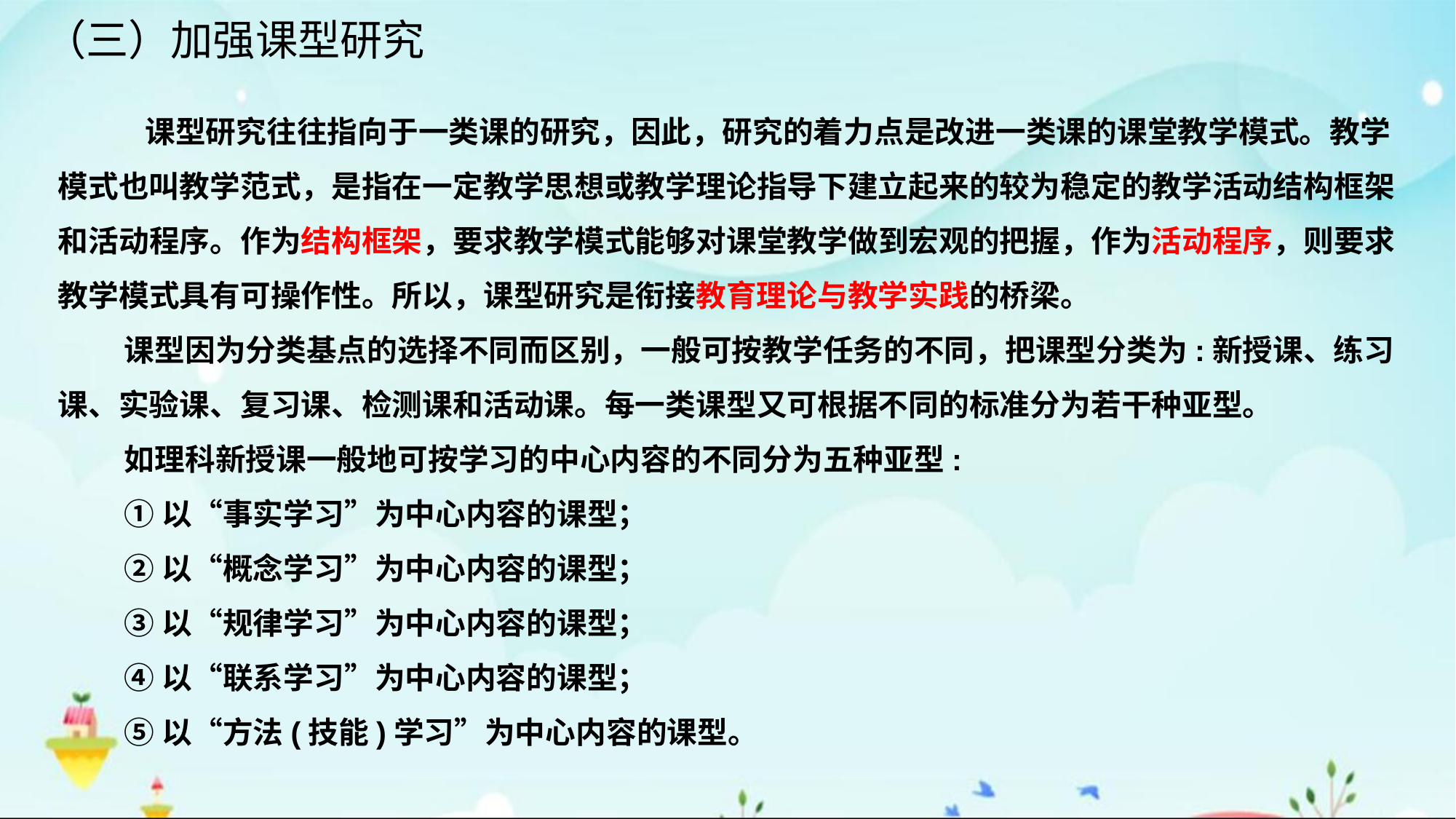

（三）加强课型研究
  课型研究往往指向于一类课的研究，因此，研究的着力点是改进一类课的课堂教学模式。教学模式也叫教学范式，是指在一定教学思想或教学理论指导下建立起来的较为稳定的教学活动结构框架和活动程序。作为结构框架，要求教学模式能够对课堂教学做到宏观的把握，作为活动程序，则要求教学模式具有可操作性。所以，课型研究是衔接教育理论与教学实践的桥梁。
课型因为分类基点的选择不同而区别，一般可按教学任务的不同，把课型分类为:新授课、练习课、实验课、复习课、检测课和活动课。每一类课型又可根据不同的标准分为若干种亚型。
如理科新授课一般地可按学习的中心内容的不同分为五种亚型:
①以“事实学习”为中心内容的课型；
②以“概念学习”为中心内容的课型；
③以“规律学习”为中心内容的课型；
④以“联系学习”为中心内容的课型；
⑤以“方法(技能)学习”为中心内容的课型。